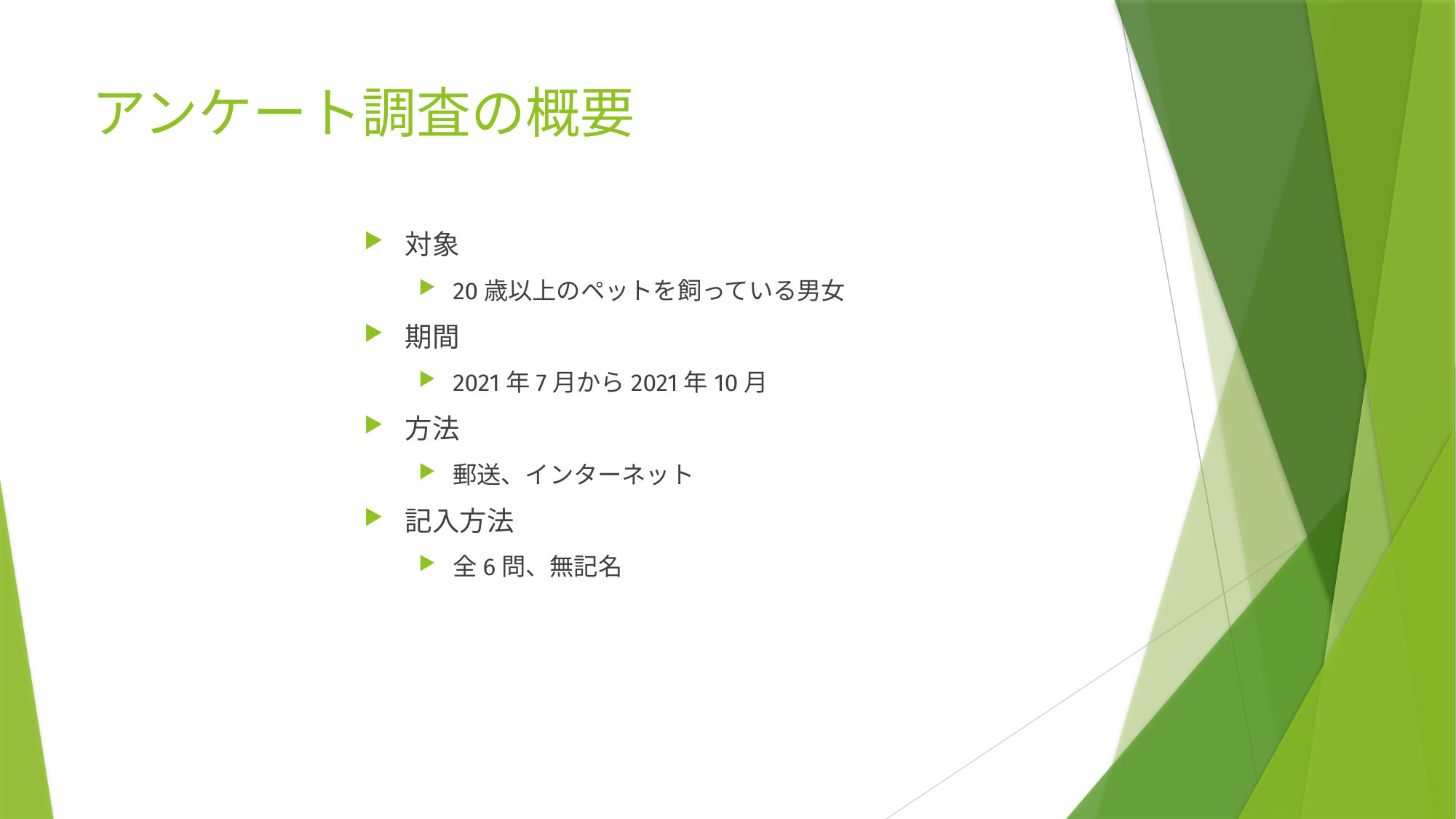

# アンケート調査の概要
対象
20歳以上のペットを飼っている男女
期間
2021年7月から2021年10月
方法
郵送、インターネット
記入方法
全6問、無記名